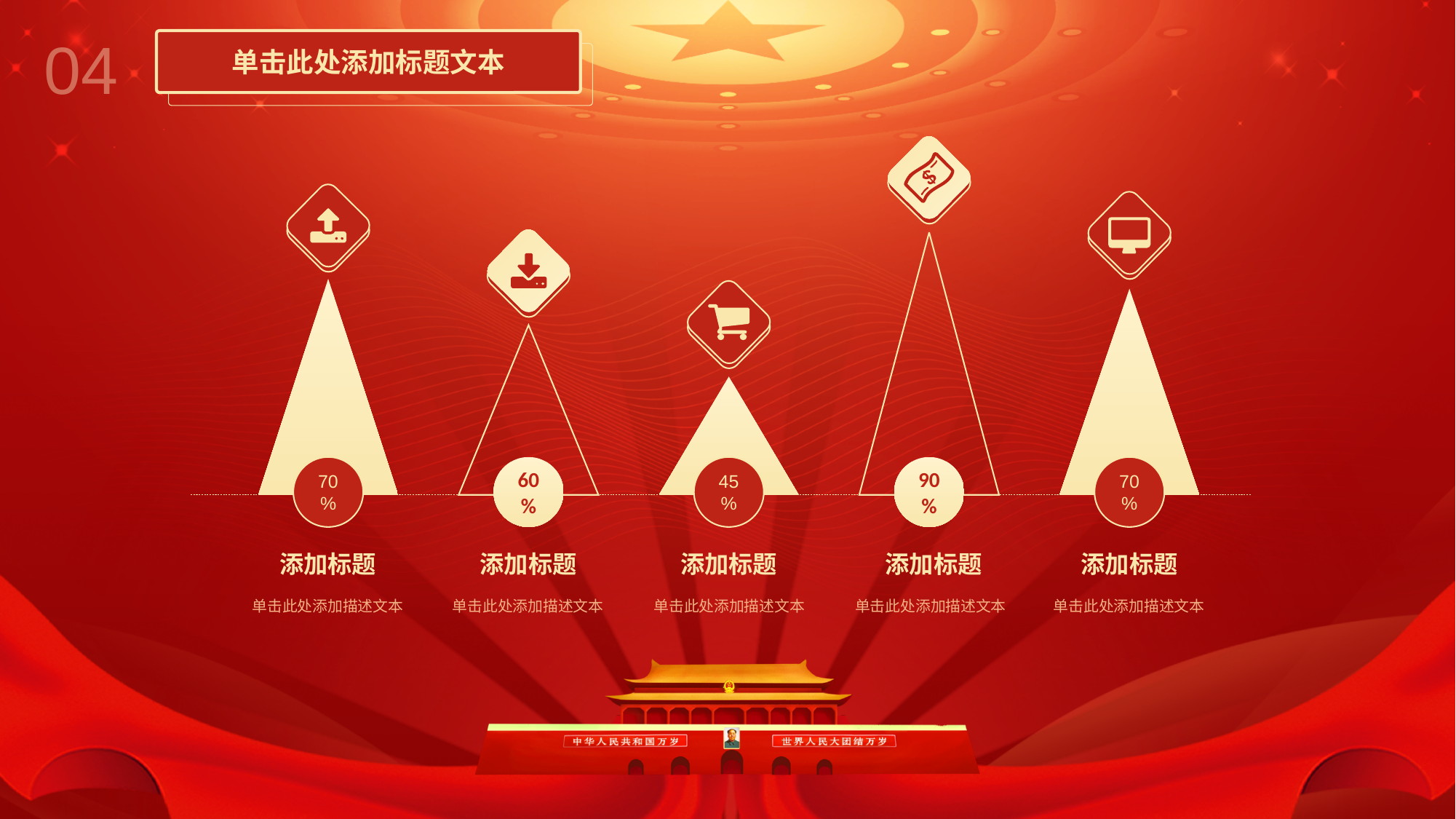

04

单击此处添加标题文本

70%
70%
60%
45%
90%
添加标题
添加标题
添加标题
添加标题
添加标题
单击此处添加描述文本
单击此处添加描述文本
单击此处添加描述文本
单击此处添加描述文本
单击此处添加描述文本